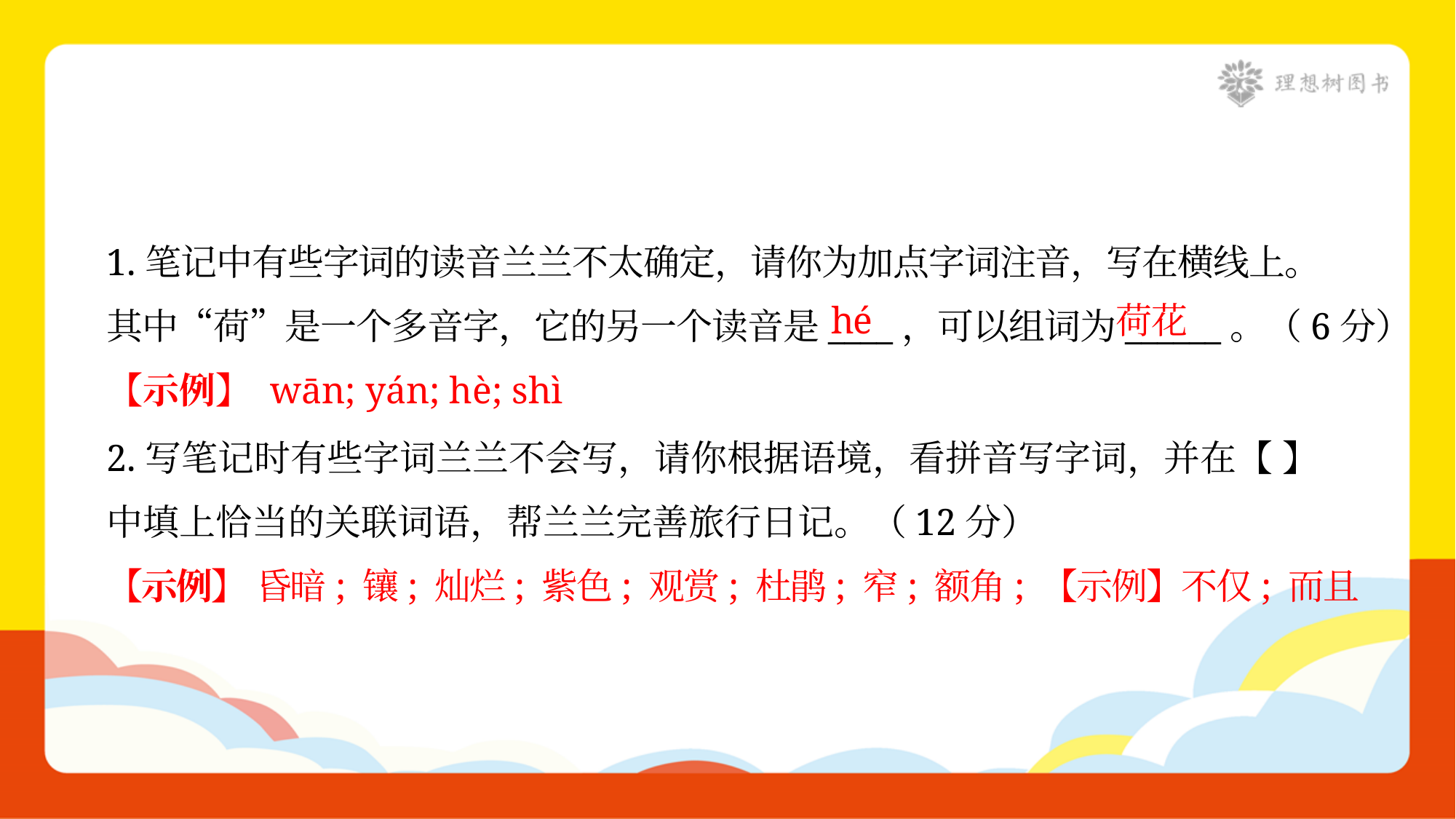

1.笔记中有些字词的读音兰兰不太确定，请你为加点字词注音，写在横线上。
其中“荷”是一个多音字，它的另一个读音是____，可以组词为______。（6分）
hé
荷花
【示例】 wān; yán; hè; shì
2.写笔记时有些字词兰兰不会写，请你根据语境，看拼音写字词，并在【 】
中填上恰当的关联词语，帮兰兰完善旅行日记。（12分）
【示例】 昏暗; 镶; 灿烂; 紫色; 观赏; 杜鹃; 窄; 额角; 【示例】不仅; 而且